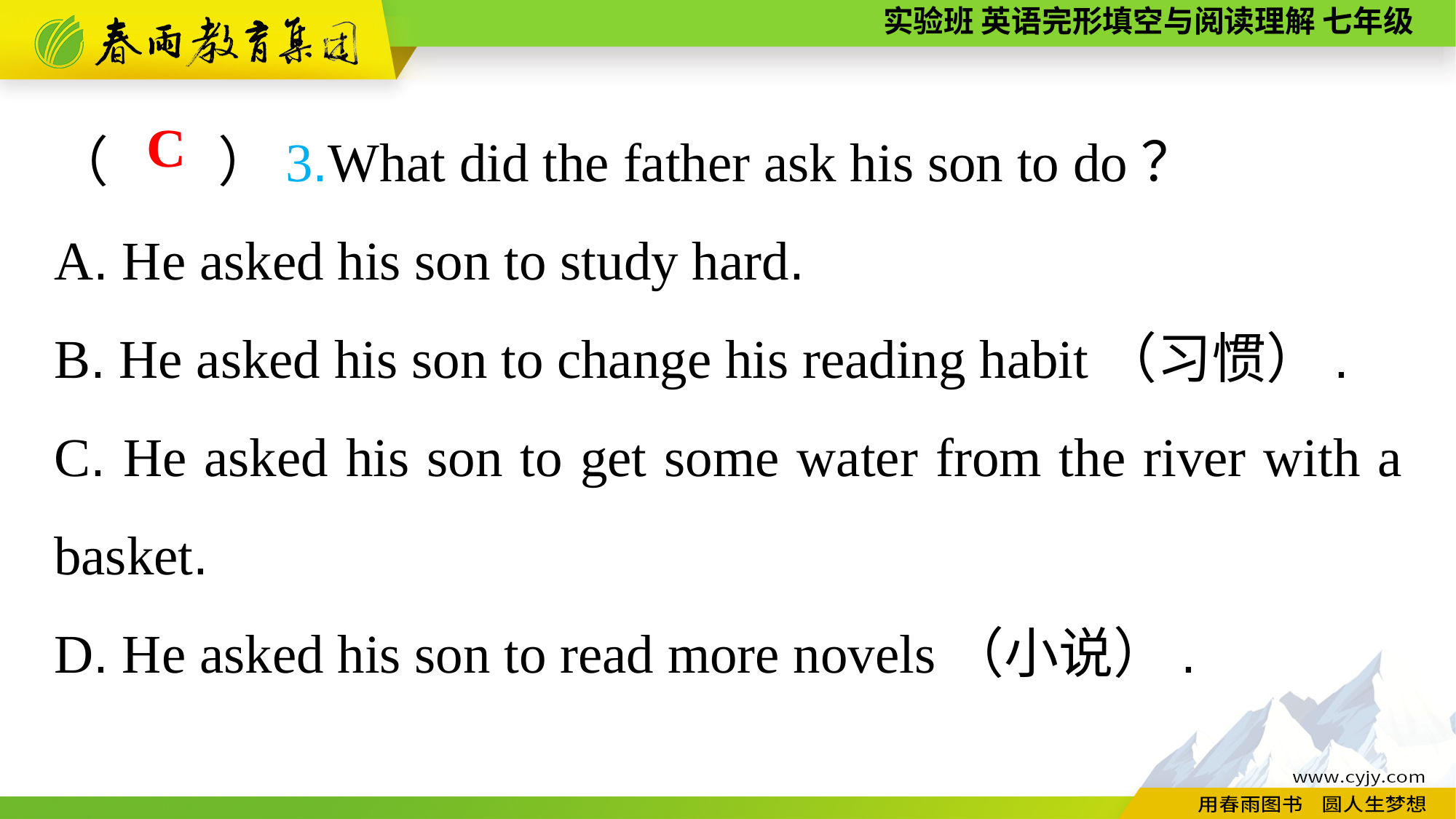

（　　）3.What did the father ask his son to do？
A. He asked his son to study hard.
B. He asked his son to change his reading habit（习惯）.
C. He asked his son to get some water from the river with a basket.
D. He asked his son to read more novels（小说）.
C